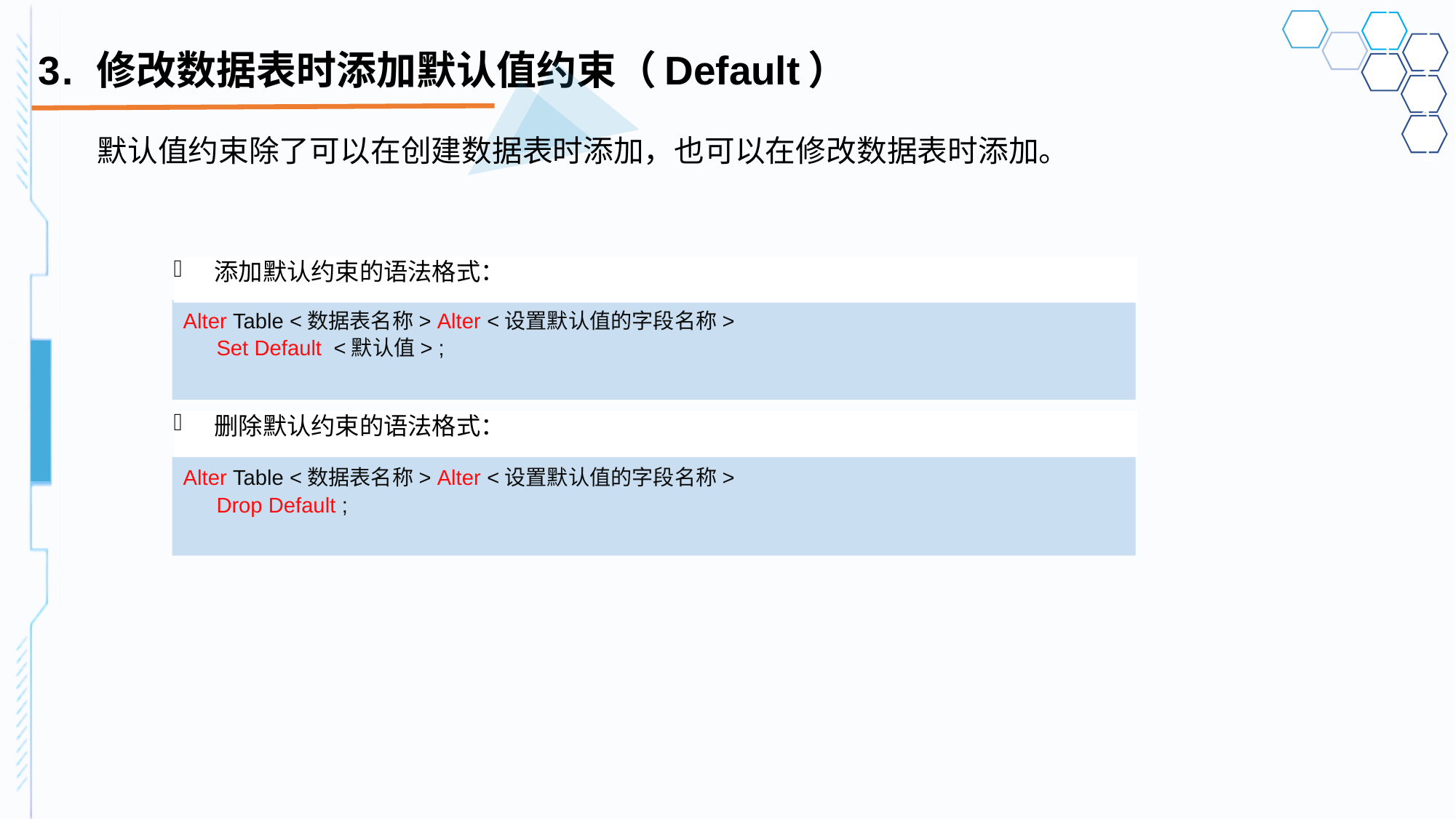

# 修改数据表时添加默认值约束（Default）

默认值约束除了可以在创建数据表时添加，也可以在修改数据表时添加。
添加默认约束的语法格式：
Alter Table <数据表名称> Alter <设置默认值的字段名称>
Set Default  <默认值> ;
删除默认约束的语法格式：
Alter Table <数据表名称> Alter <设置默认值的字段名称>
Drop Default ;